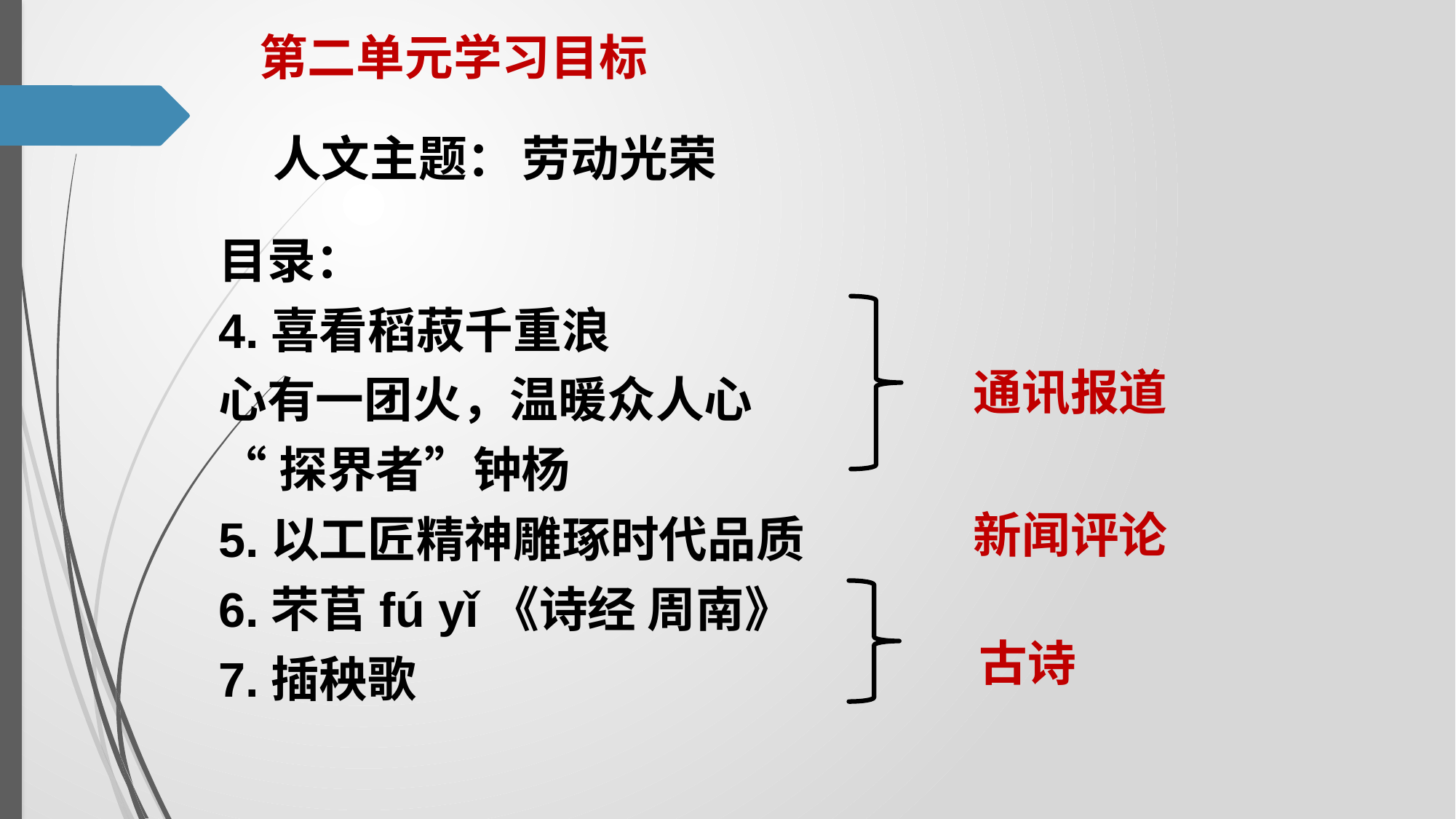

第二单元学习目标
劳动光荣
人文主题：
目录：
4.喜看稻菽千重浪
心有一团火，温暖众人心
“探界者”钟杨
5.以工匠精神雕琢时代品质
6.芣苢fú yǐ《诗经 周南》
7.插秧歌

通讯报道
新闻评论

古诗